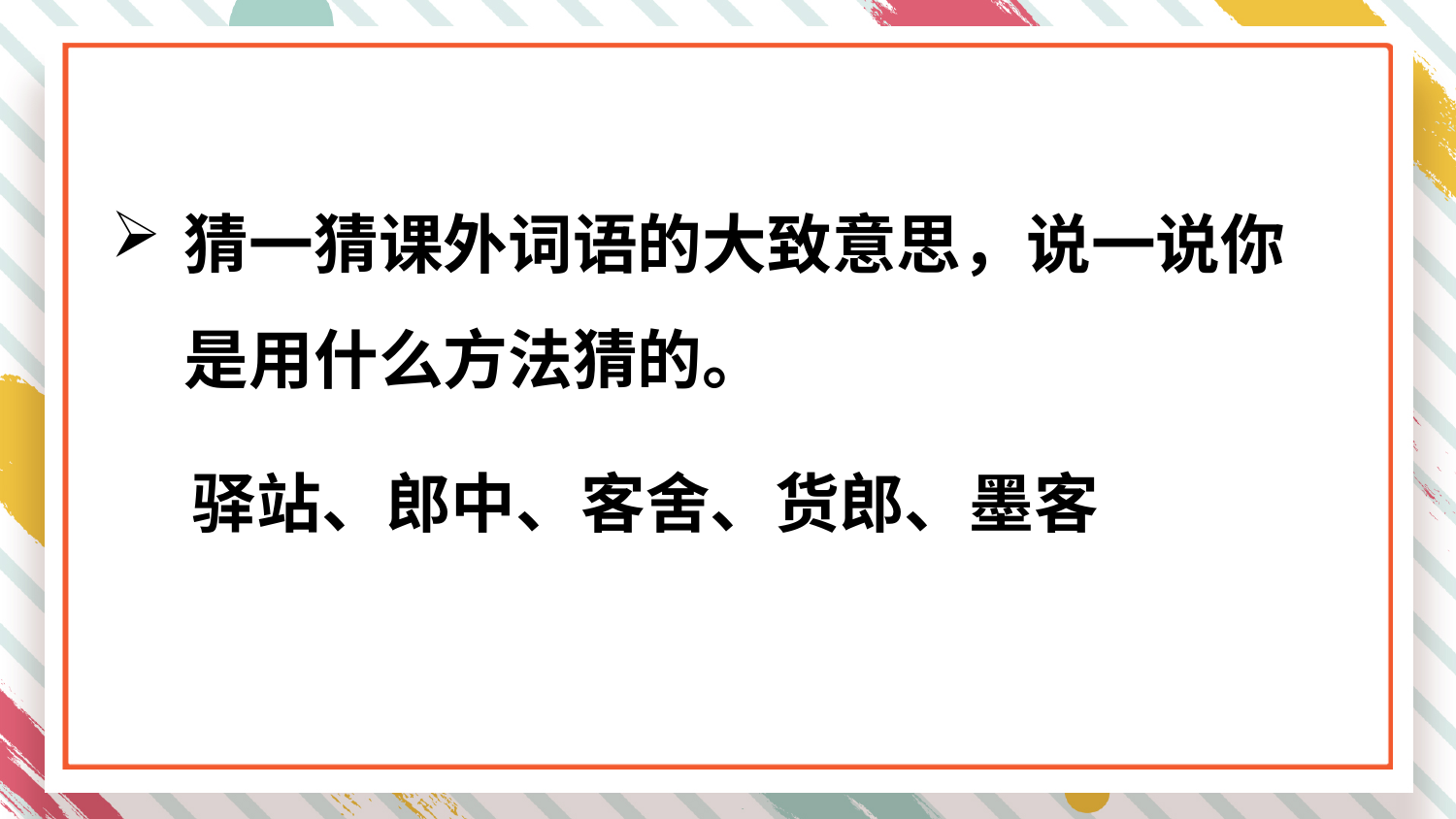

猜一猜课外词语的大致意思，说一说你是用什么方法猜的。
驿站、郎中、客舍、货郎、墨客